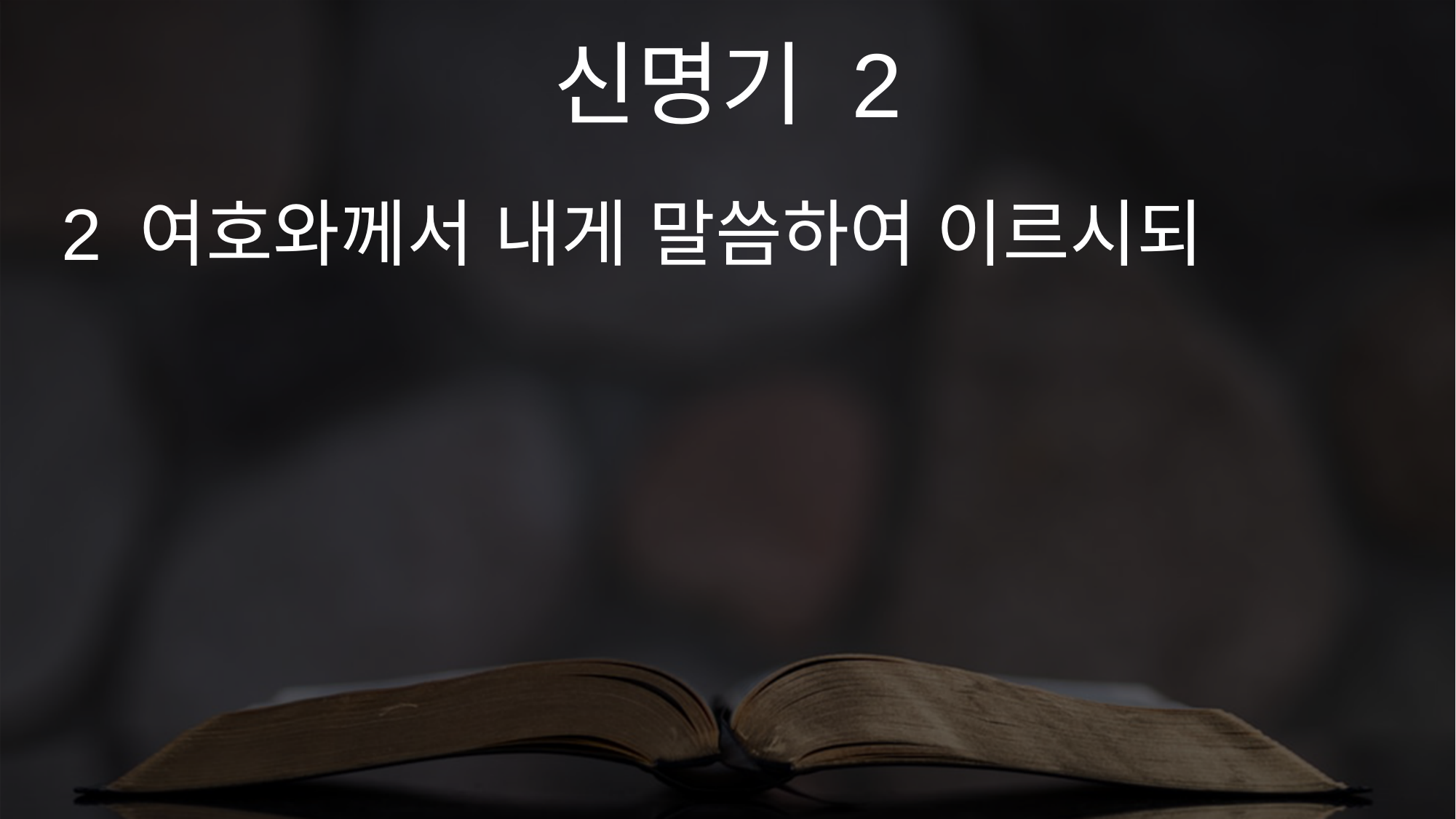

신명기 2
2 여호와께서 내게 말씀하여 이르시되